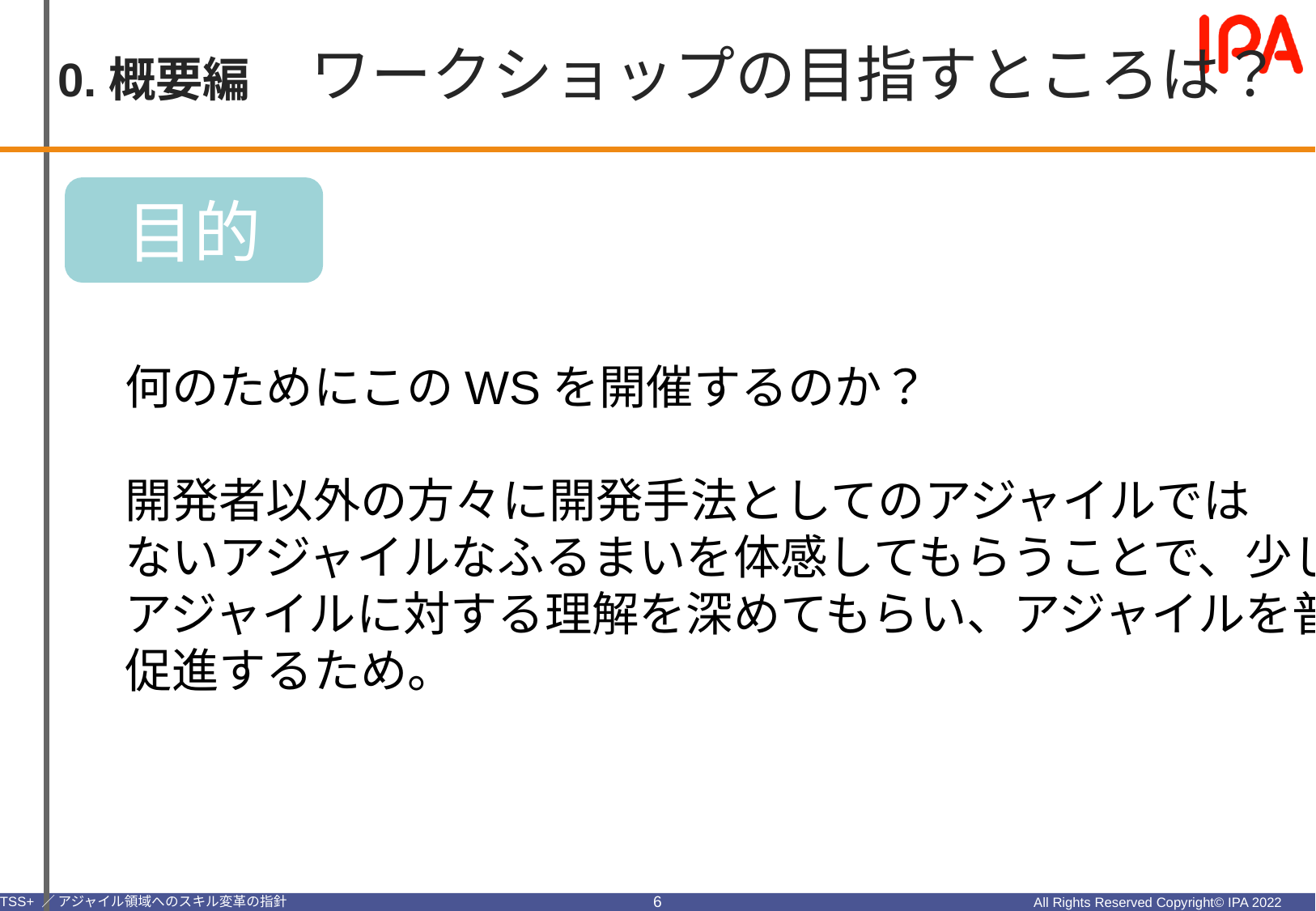

0.概要編　ワークショップの目指すところは？
目的
何のためにこのWSを開催するのか？

開発者以外の方々に開発手法としてのアジャイルでは
ないアジャイルなふるまいを体感してもらうことで、少しでも
アジャイルに対する理解を深めてもらい、アジャイルを普及
促進するため。
6
All Rights Reserved Copyright© IPA 2022